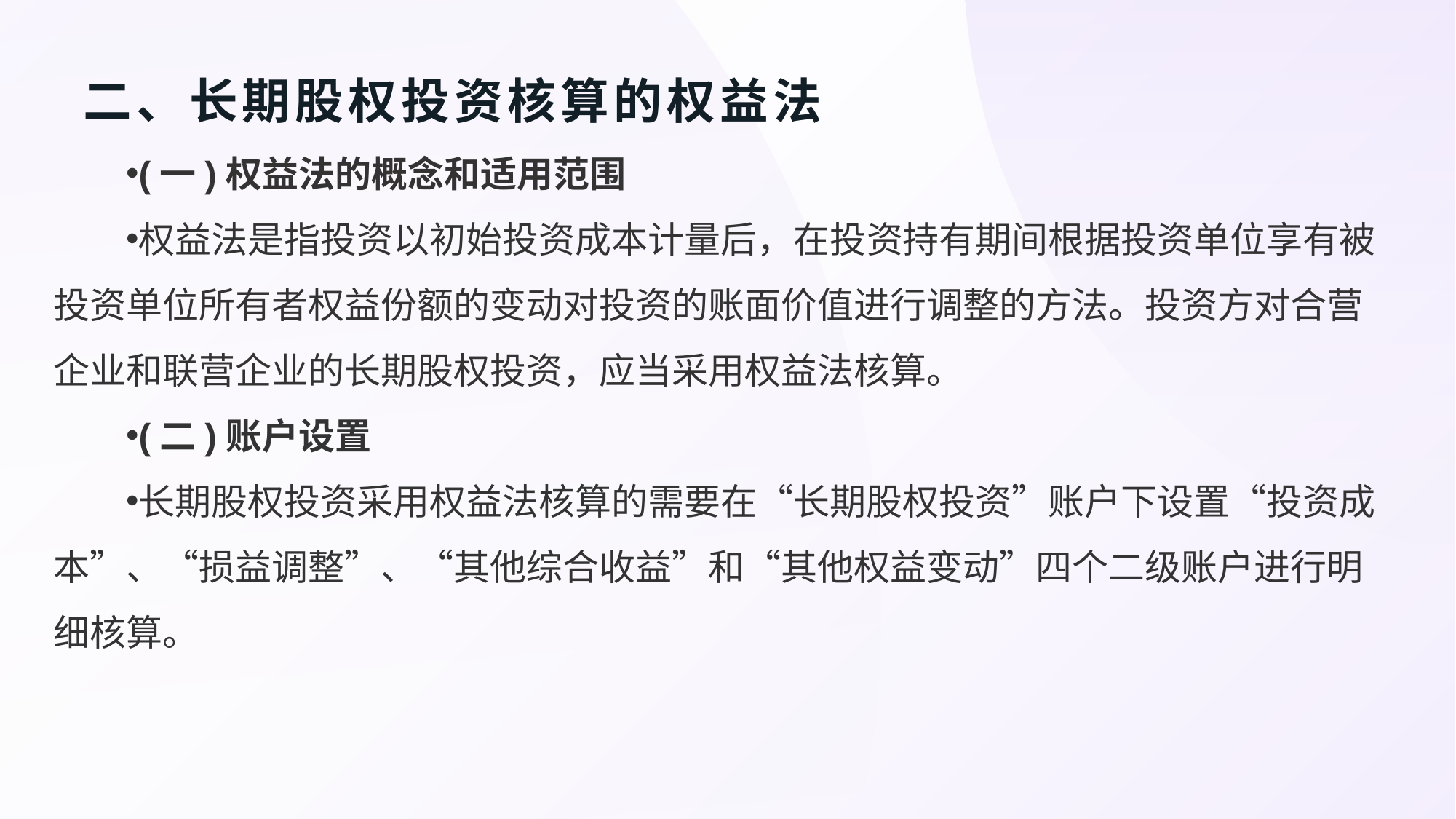

# 二、长期股权投资核算的权益法
(一)权益法的概念和适用范围
权益法是指投资以初始投资成本计量后，在投资持有期间根据投资单位享有被投资单位所有者权益份额的变动对投资的账面价值进行调整的方法。投资方对合营企业和联营企业的长期股权投资，应当采用权益法核算。
(二)账户设置
长期股权投资采用权益法核算的需要在“长期股权投资”账户下设置“投资成本”、“损益调整”、“其他综合收益”和“其他权益变动”四个二级账户进行明细核算。